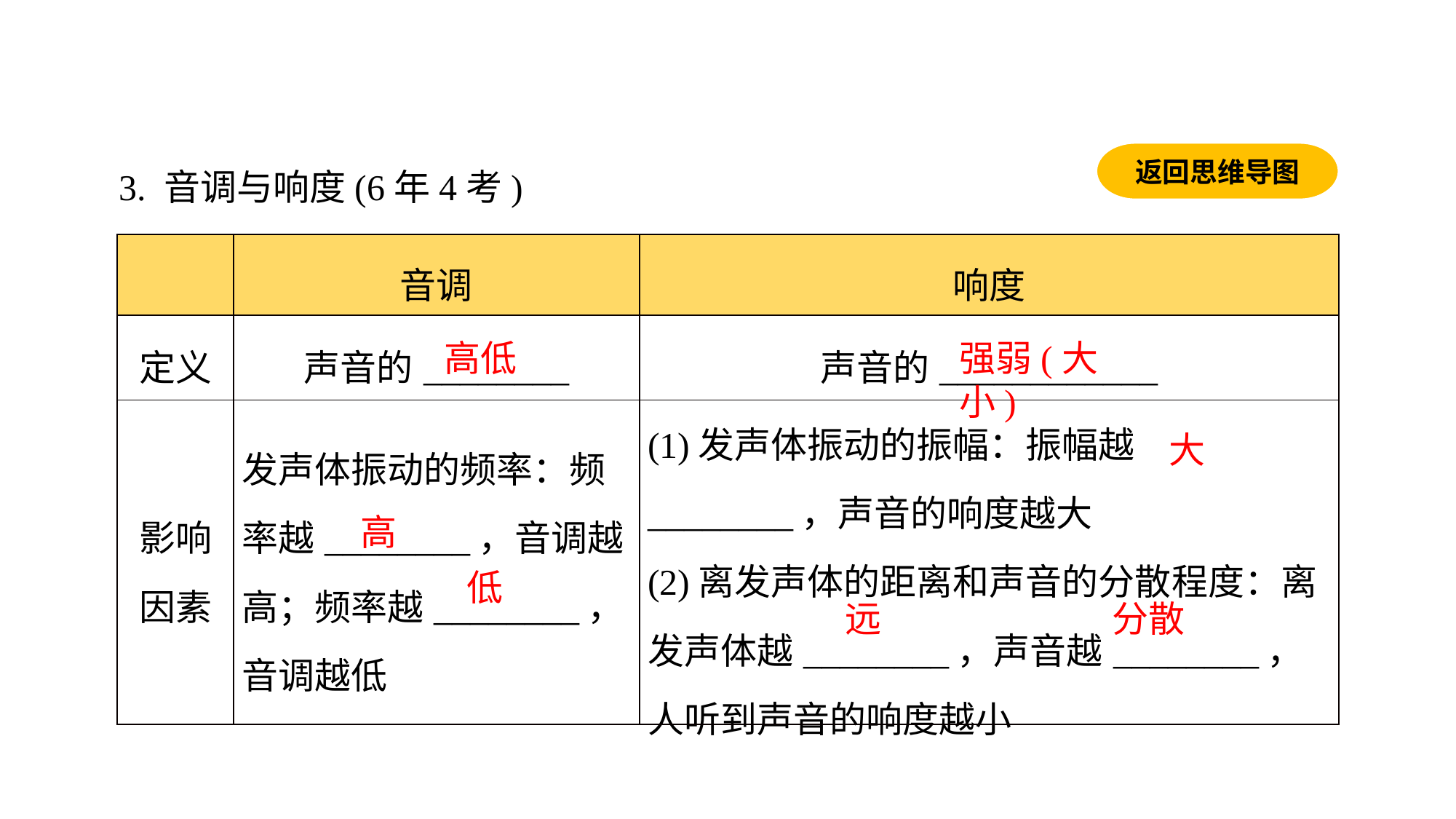

返回思维导图
3. 音调与响度(6年4考)
|  | 音调 | 响度 |
| --- | --- | --- |
| 定义 | 声音的\_\_\_\_\_\_\_\_ | 声音的\_\_\_\_\_\_\_\_\_\_\_\_ |
| 影响因素 | 发声体振动的频率：频率越\_\_\_\_\_\_\_\_，音调越高；频率越\_\_\_\_\_\_\_\_，音调越低 | (1)发声体振动的振幅：振幅越\_\_\_\_\_\_\_\_，声音的响度越大 (2)离发声体的距离和声音的分散程度：离发声体越\_\_\_\_\_\_\_\_，声音越\_\_\_\_\_\_\_\_，人听到声音的响度越小 |
高低
强弱(大小)
大
高
低
远
分散